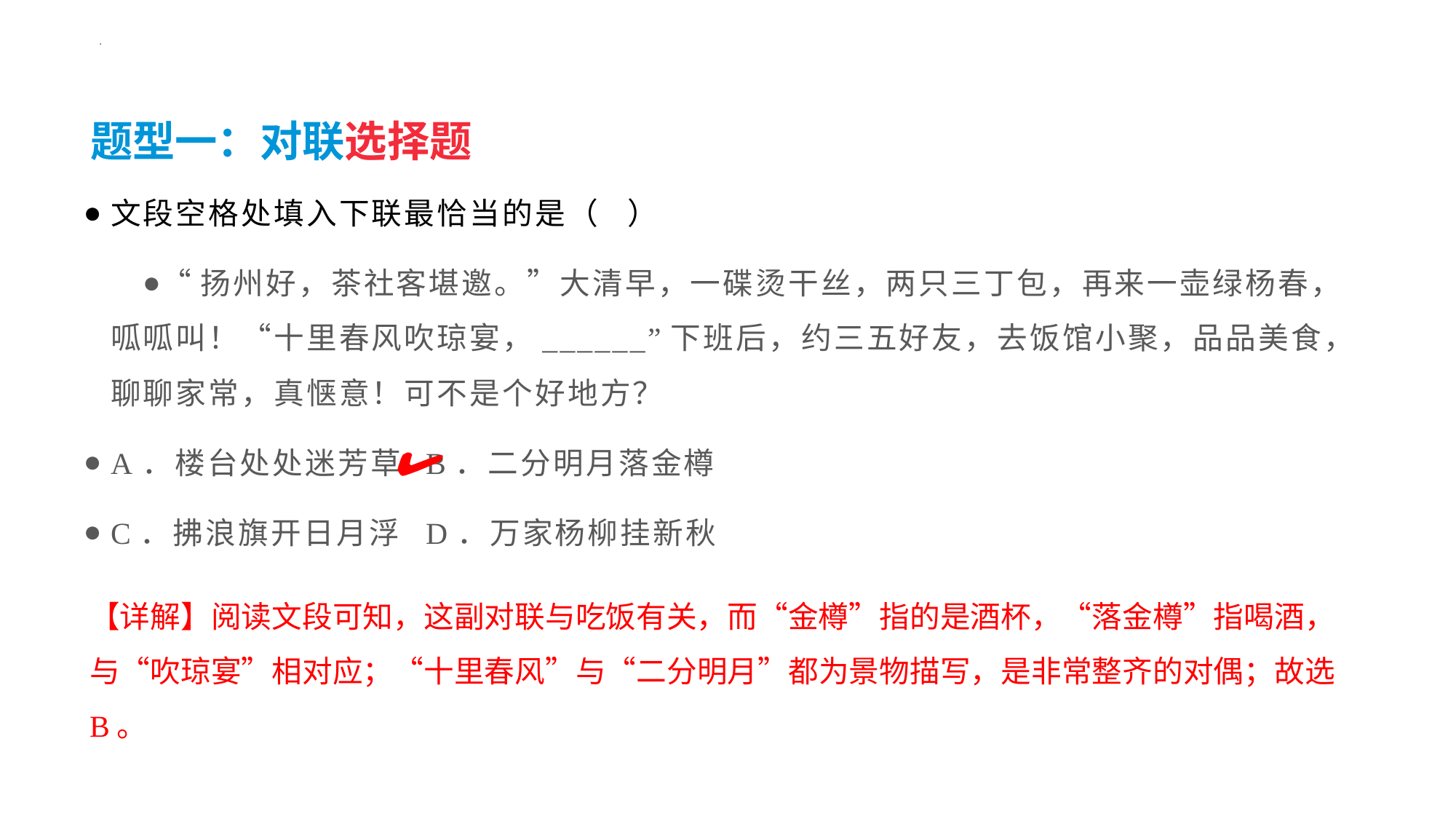

题型一：对联选择题
#
文段空格处填入下联最恰当的是（   ）
“扬州好，茶社客堪邀。”大清早，一碟烫干丝，两只三丁包，再来一壶绿杨春，呱呱叫！“十里春风吹琼宴，______”下班后，约三五好友，去饭馆小聚，品品美食，聊聊家常，真惬意！可不是个好地方？
A．楼台处处迷芳草	B．二分明月落金樽
C．拂浪旗开日月浮	D．万家杨柳挂新秋
✔
【详解】阅读文段可知，这副对联与吃饭有关，而“金樽”指的是酒杯，“落金樽”指喝酒，与“吹琼宴”相对应；“十里春风”与“二分明月”都为景物描写，是非常整齐的对偶；故选B。